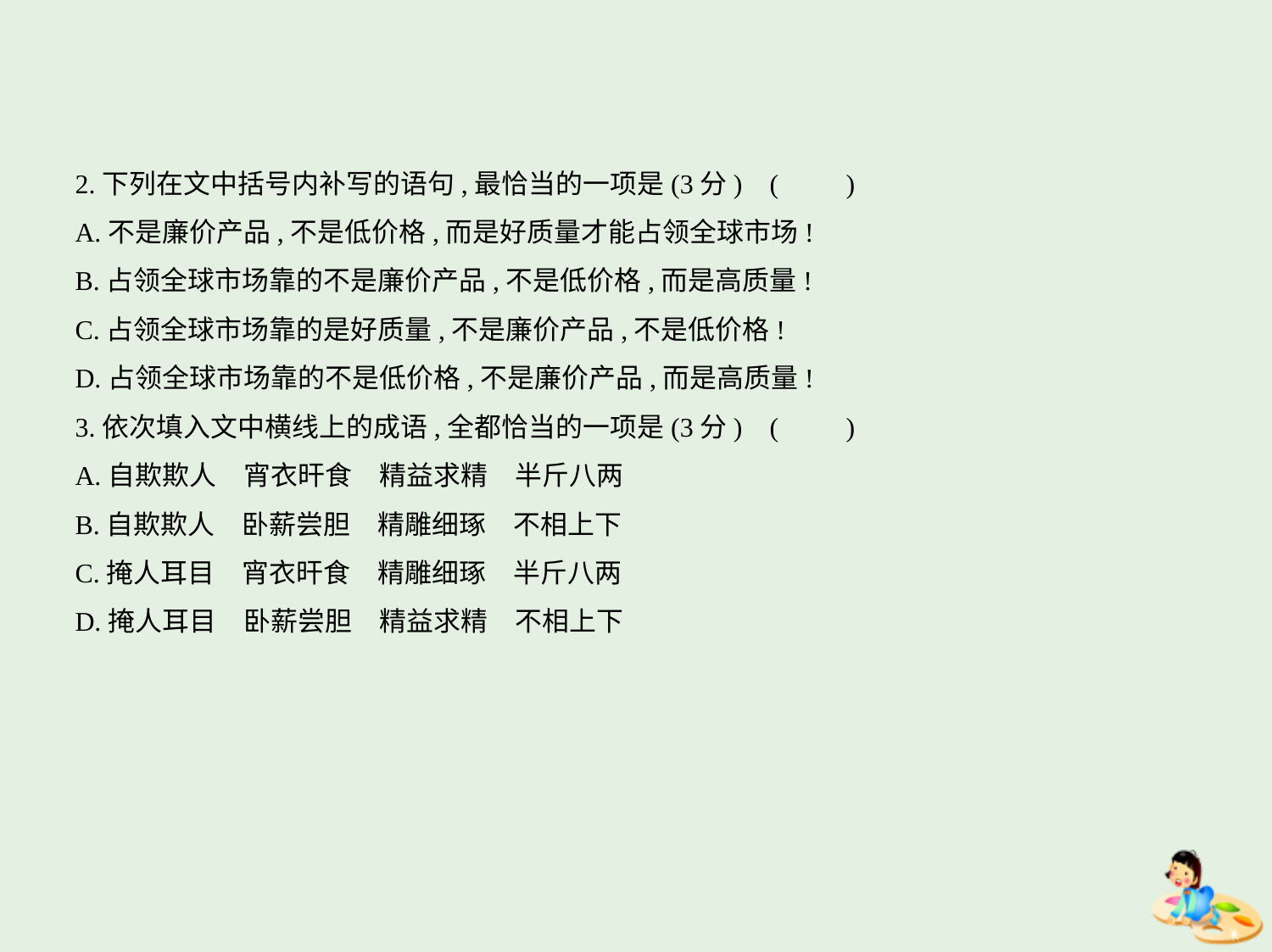

2.下列在文中括号内补写的语句,最恰当的一项是(3分) (　　)
A.不是廉价产品,不是低价格,而是好质量才能占领全球市场!
B.占领全球市场靠的不是廉价产品,不是低价格,而是高质量!
C.占领全球市场靠的是好质量,不是廉价产品,不是低价格!
D.占领全球市场靠的不是低价格,不是廉价产品,而是高质量!
3.依次填入文中横线上的成语,全都恰当的一项是(3分) (　　)
A.自欺欺人　宵衣旰食　精益求精　半斤八两
B.自欺欺人　卧薪尝胆　精雕细琢　不相上下
C.掩人耳目　宵衣旰食　精雕细琢　半斤八两
D.掩人耳目　卧薪尝胆　精益求精　不相上下